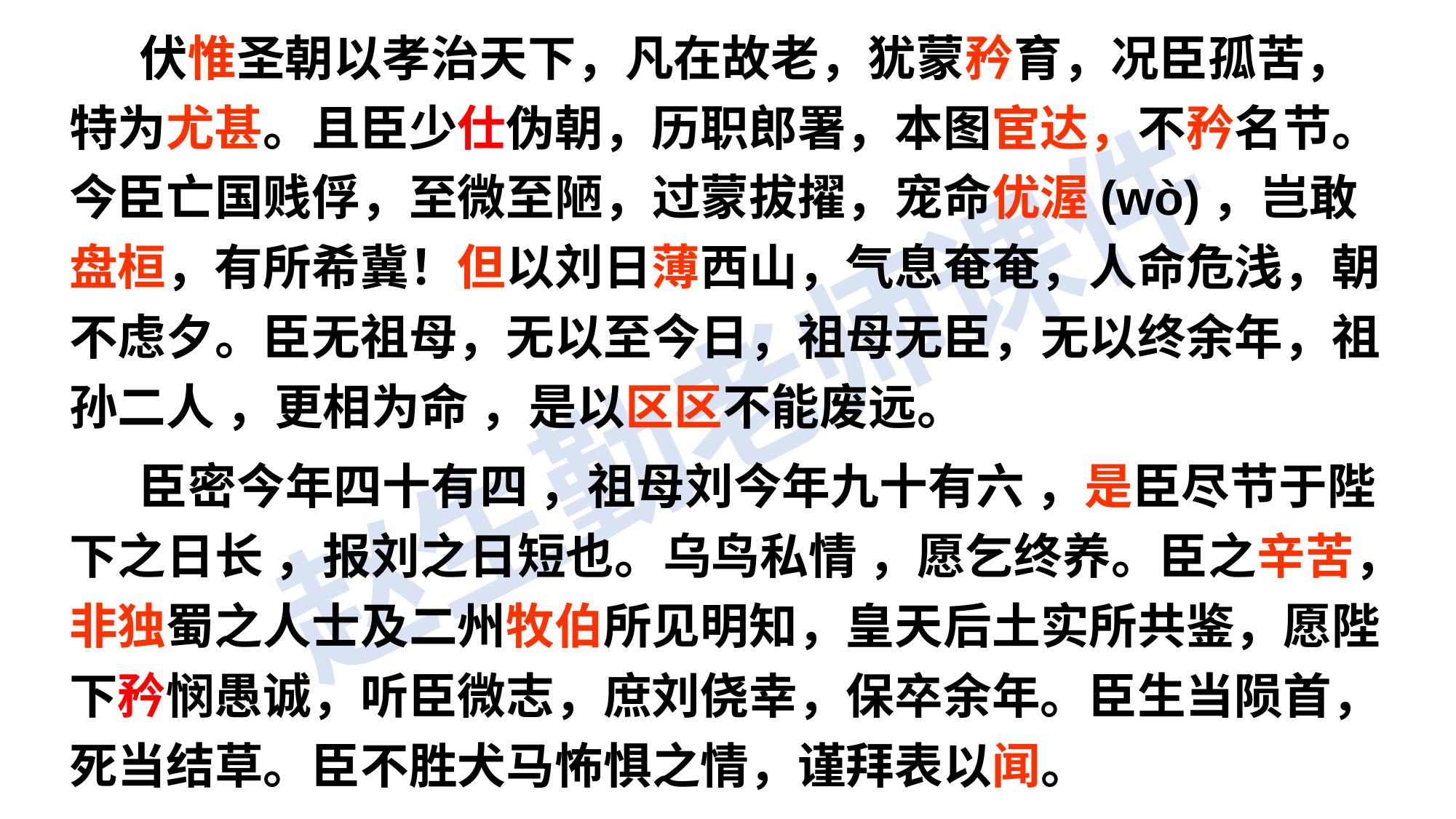

伏惟圣朝以孝治天下，凡在故老，犹蒙矜育，况臣孤苦，特为尤甚。且臣少仕伪朝，历职郎署，本图宦达，不矜名节。今臣亡国贱俘，至微至陋，过蒙拔擢，宠命优渥(wò)，岂敢盘桓，有所希冀！但以刘日薄西山，气息奄奄，人命危浅，朝不虑夕。臣无祖母，无以至今日，祖母无臣，无以终余年，祖孙二人 ，更相为命 ，是以区区不能废远。
         臣密今年四十有四 ，祖母刘今年九十有六 ，是臣尽节于陛下之日长 ，报刘之日短也。乌鸟私情 ，愿乞终养。臣之辛苦，非独蜀之人士及二州牧伯所见明知，皇天后土实所共鉴，愿陛下矜悯愚诚，听臣微志，庶刘侥幸，保卒余年。臣生当陨首，死当结草。臣不胜犬马怖惧之情，谨拜表以闻。